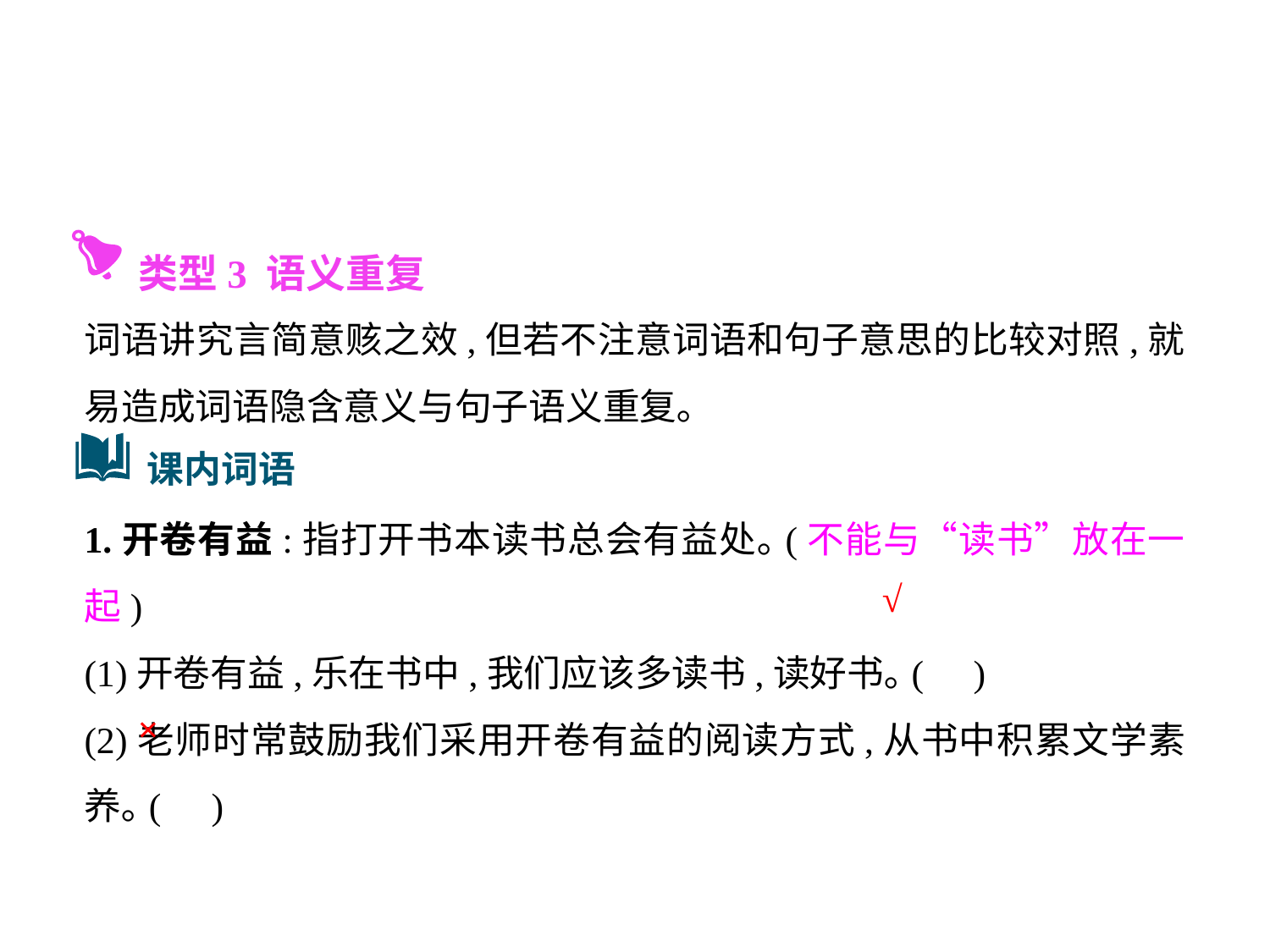

类型3 语义重复

词语讲究言简意赅之效,但若不注意词语和句子意思的比较对照,就易造成词语隐含意义与句子语义重复｡

1.开卷有益:指打开书本读书总会有益处｡(不能与“读书”放在一起)
(1)开卷有益,乐在书中,我们应该多读书,读好书｡(	)
(2)老师时常鼓励我们采用开卷有益的阅读方式,从书中积累文学素养｡(	)

课内词语
√
×